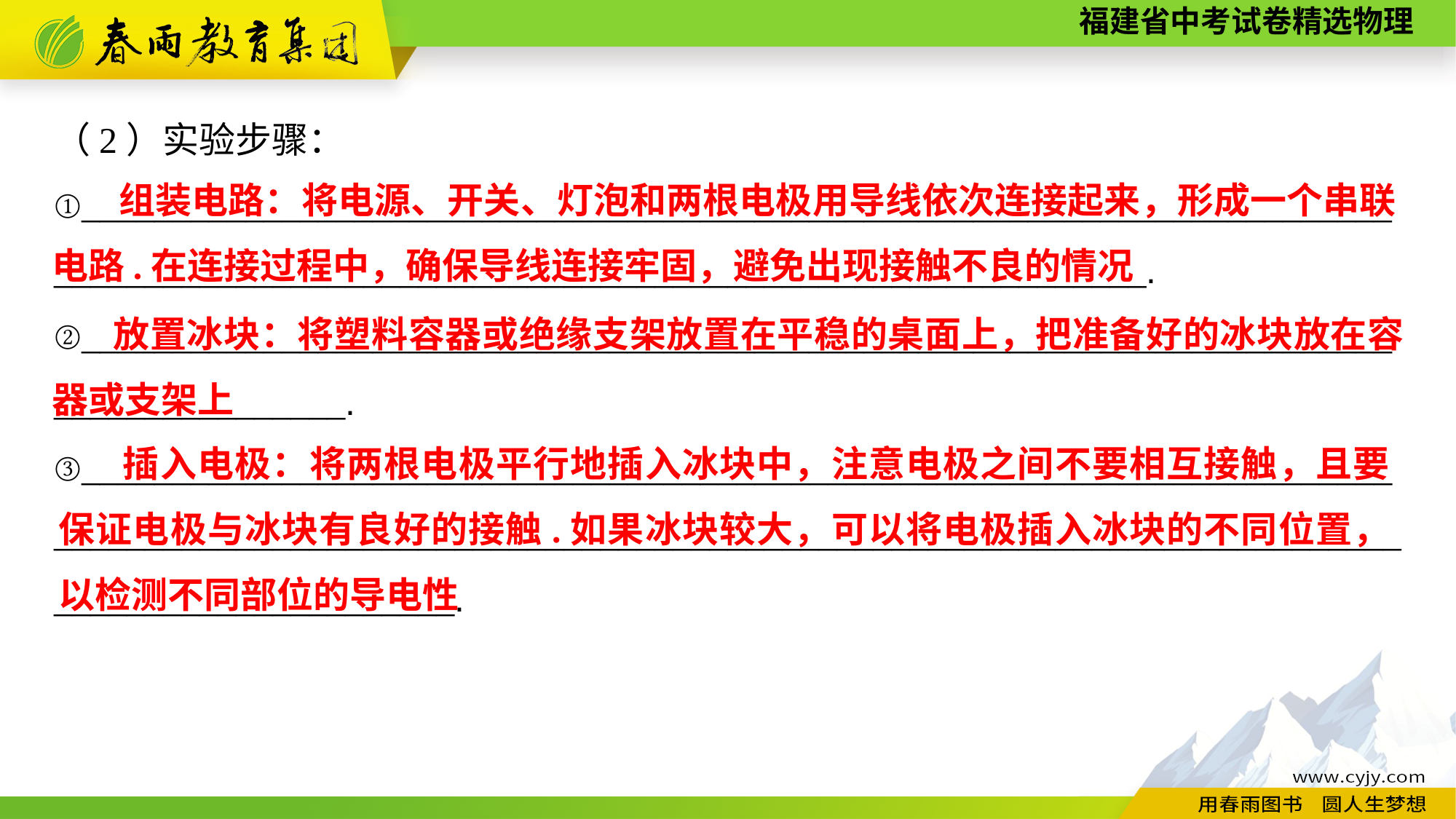

（2）实验步骤：
①________________________________________________________________________
____________________________________________________________.
②________________________________________________________________________
________________.
③________________________________________________________________________
__________________________________________________________________________
______________________.
       组装电路：将电源、开关、灯泡和两根电极用导线依次连接起来，形成一个串联电路.在连接过程中，确保导线连接牢固，避免出现接触不良的情况
      放置冰块：将塑料容器或绝缘支架放置在平稳的桌面上，把准备好的冰块放在容器或支架上
      插入电极：将两根电极平行地插入冰块中，注意电极之间不要相互接触，且要保证电极与冰块有良好的接触.如果冰块较大，可以将电极插入冰块的不同位置，以检测不同部位的导电性